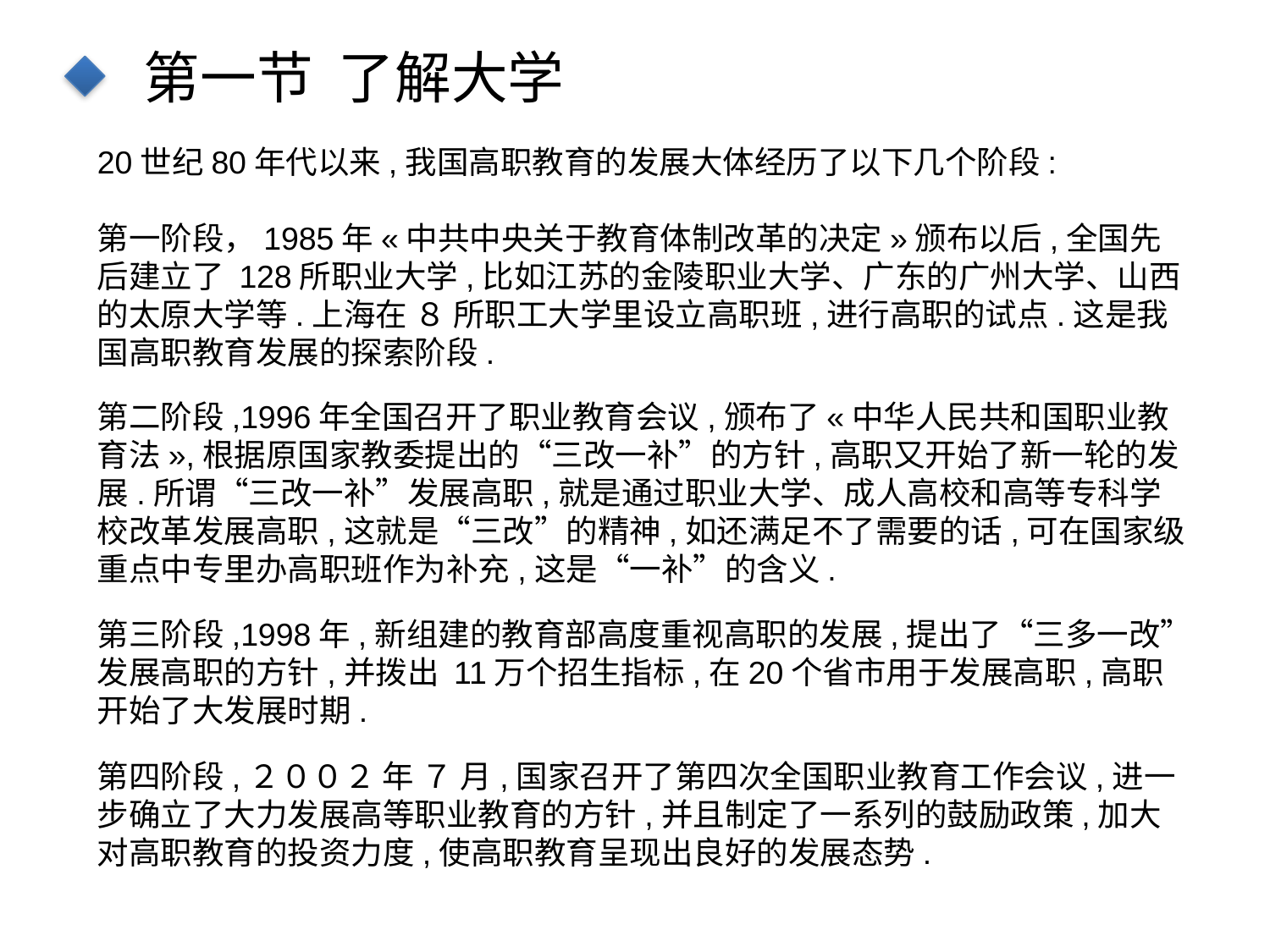

第一节  了解大学

20世纪80年代以来,我国高职教育的发展大体经历了以下几个阶段:
第一阶段，1985年«中共中央关于教育体制改革的决定»颁布以后,全国先后建立了 128所职业大学,比如江苏的金陵职业大学、广东的广州大学、山西的太原大学等.上海在 ８ 所职工大学里设立高职班,进行高职的试点.这是我国高职教育发展的探索阶段.
点击添加文本
第二阶段,1996年全国召开了职业教育会议,颁布了«中华人民共和国职业教育法»,根据原国家教委提出的“三改一补”的方针,高职又开始了新一轮的发展.所谓“三改一补”发展高职,就是通过职业大学、成人高校和高等专科学校改革发展高职,这就是“三改”的精神,如还满足不了需要的话,可在国家级重点中专里办高职班作为补充,这是“一补”的含义.
点击添加文本
点击添加文本
第三阶段,1998年,新组建的教育部高度重视高职的发展,提出了“三多一改”发展高职的方针,并拨出 11万个招生指标,在20个省市用于发展高职,高职开始了大发展时期.
第四阶段,２００２ 年 ７ 月,国家召开了第四次全国职业教育工作会议,进一步确立了大力发展高等职业教育的方针,并且制定了一系列的鼓励政策,加大对高职教育的投资力度,使高职教育呈现出良好的发展态势.
点击添加文本